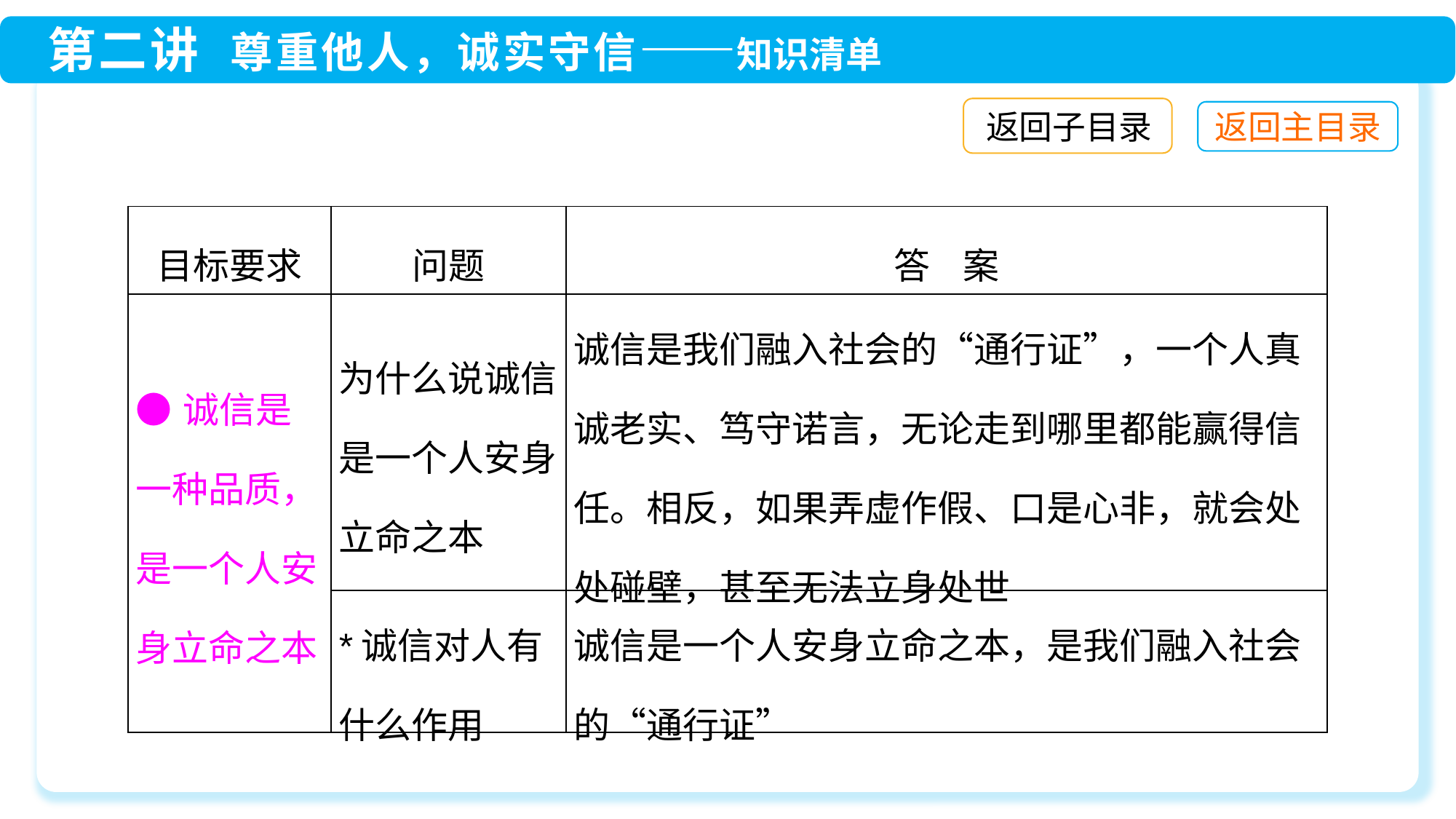

返回子目录
| 目标要求 | 问题 | 答 案 |
| --- | --- | --- |
| ●诚信是一种品质，是一个人安身立命之本 | 为什么说诚信是一个人安身立命之本 | 诚信是我们融入社会的“通行证”，一个人真诚老实、笃守诺言，无论走到哪里都能赢得信任。相反，如果弄虚作假、口是心非，就会处处碰壁，甚至无法立身处世 |
|  | \*诚信对人有什么作用 | 诚信是一个人安身立命之本，是我们融入社会的“通行证” |